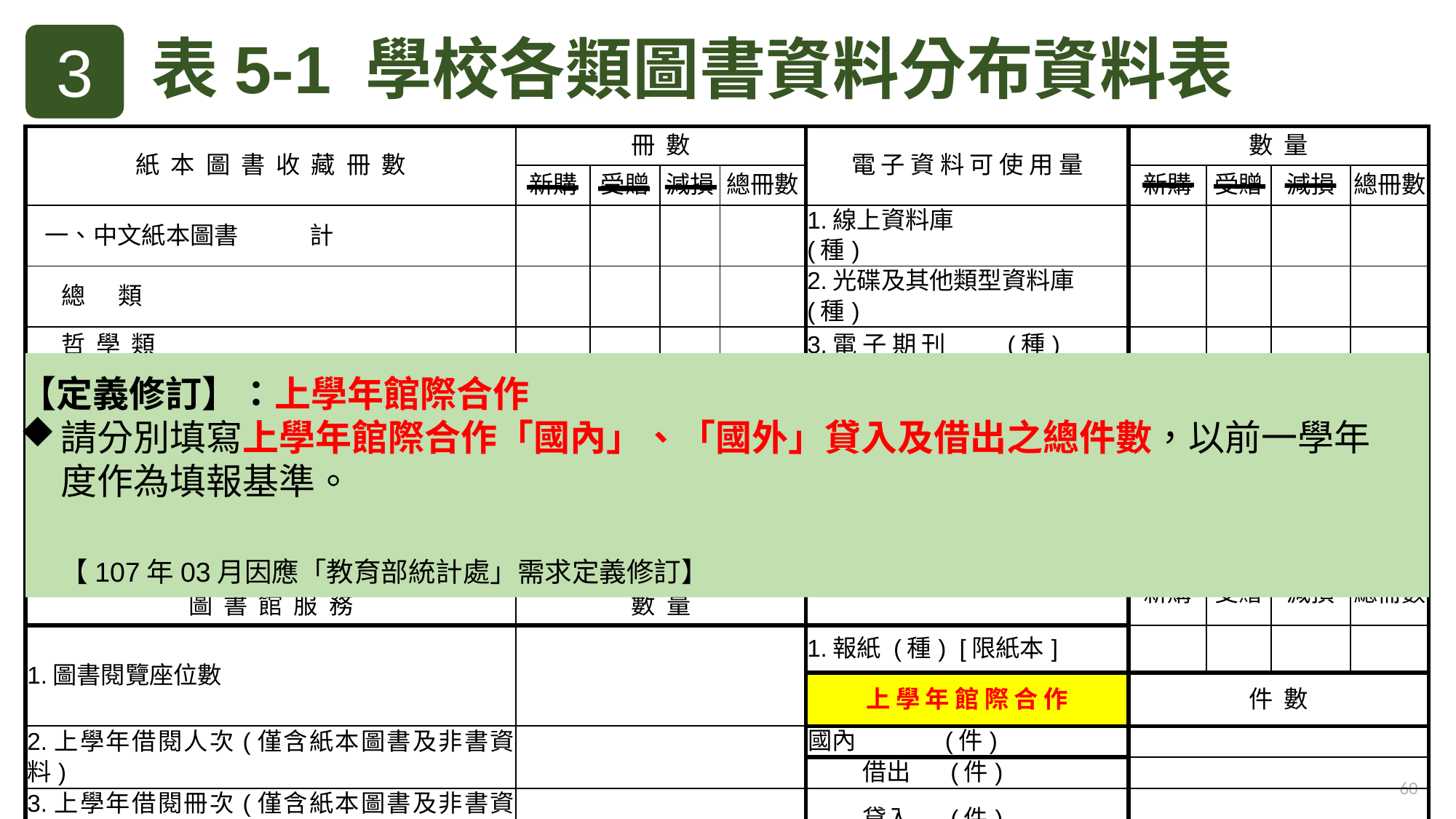

3

表5-1 學校各類圖書資料分布資料表
| 紙 本 圖 書 收 藏 冊 數 | 冊 數 |  |  |  | 電 子 資 料 可 使 用 量 | 數 量 |  |  |  |
| --- | --- | --- | --- | --- | --- | --- | --- | --- | --- |
|  | 新購 | 受贈 | 減損 | 總冊數 |  | 新購 | 受贈 | 減損 | 總冊數 |
| 一、中文紙本圖書 計 |  |  |  |  | 1.線上資料庫 (種) |  |  |  |  |
| 總 類 |  |  |  |  | 2.光碟及其他類型資料庫 (種) |  |  |  |  |
| 哲 學 類 |  |  |  |  | 3.電 子 期 刊 (種) |  |  |  |  |
| 宗 教 類 |  |  |  |  | 4.電 子 書　 (冊) |  |  |  |  |
| 科 學 類 |  |  |  |  | 非 書 資 料 | 數 量 |  |  |  |
| 應用科學類 |  |  |  |  |  |  |  |  |  |
|  |  |  |  |  |  | 新購 | 受贈 | 減損 | 總冊數 |
| 二、外文紙本圖書 |  |  |  |  | 1.微縮影片 |  |  |  |  |
| 期刊合訂本(未以紙本圖書編目) (冊) |  |  |  |  | 現 期 書 報 | 數 量 |  |  |  |
|  |  |  |  |  |  | 新購 | 受贈 | 減損 | 總冊數 |
| 圖 書 館 服 務 | 數 量 |  |  |  |  |  |  |  |  |
| 1.圖書閱覽座位數 |  |  |  |  | 1.報紙 (種) [限紙本] |  |  |  |  |
|  |  |  |  |  | 上 學 年 館 際 合 作 | 件 數 |  |  |  |
| 2.上學年借閱人次(僅含紙本圖書及非書資料) |  |  |  |  | 國內 (件) |  |  |  |  |
|  |  |  |  |  | 借出 (件) |  |  |  |  |
| 3.上學年借閱冊次(僅含紙本圖書及非書資料) |  |  |  |  | 貸入 (件) |  |  |  |  |
【定義修訂】：上學年館際合作
請分別填寫上學年館際合作「國內」、「國外」貸入及借出之總件數，以前一學年度作為填報基準。

    【107年03月因應「教育部統計處」需求定義修訂】

60